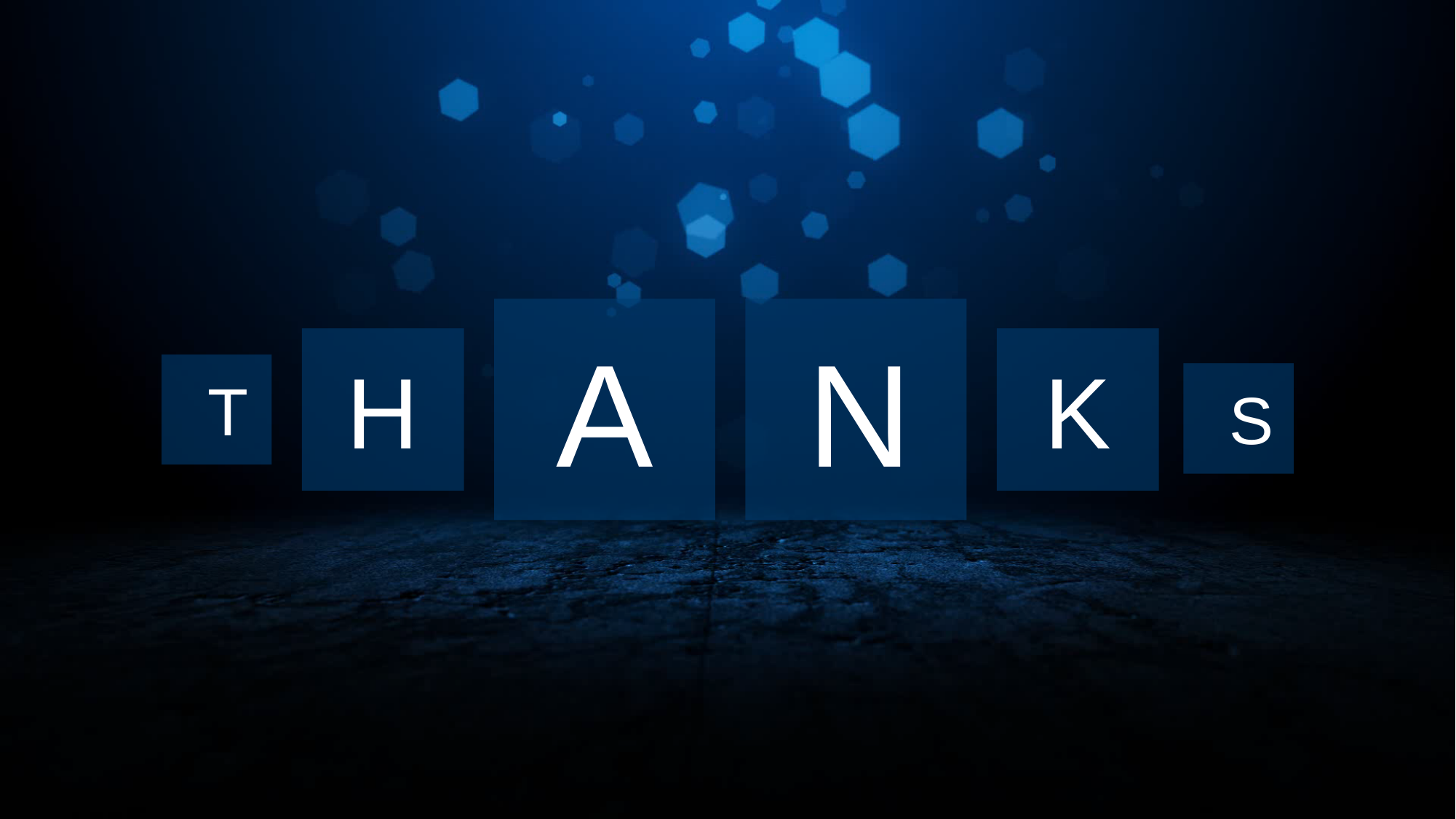

A

N

H

K

T

S
www.51pptmoban.com 搜集整理